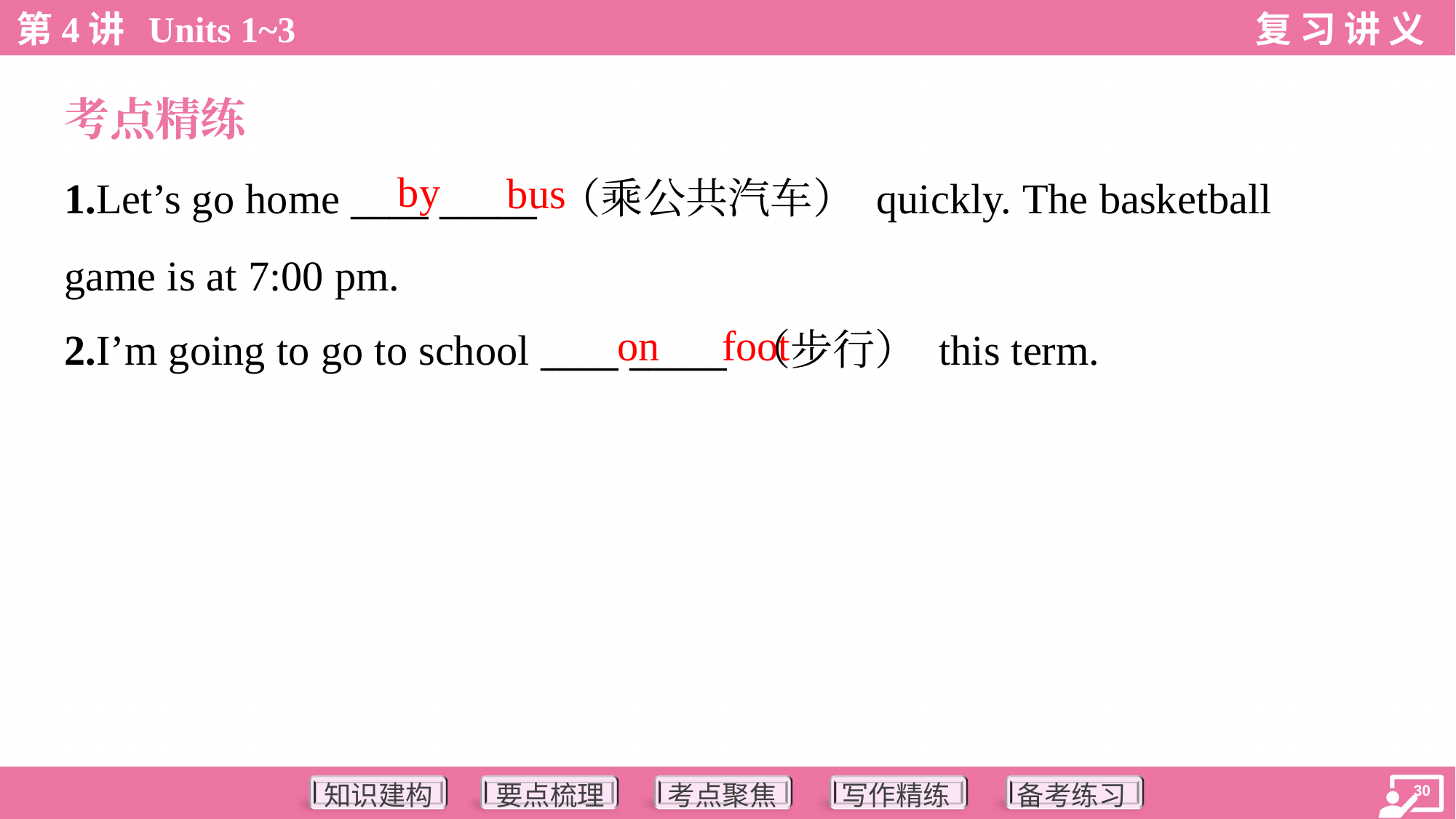

考点精练
by
bus
1.Let’s go home ____ _____ （乘公共汽车） quickly. The basketball
game is at 7:00 pm.
2.I’m going to go to school ____ _____ （步行） this term.
on
foot